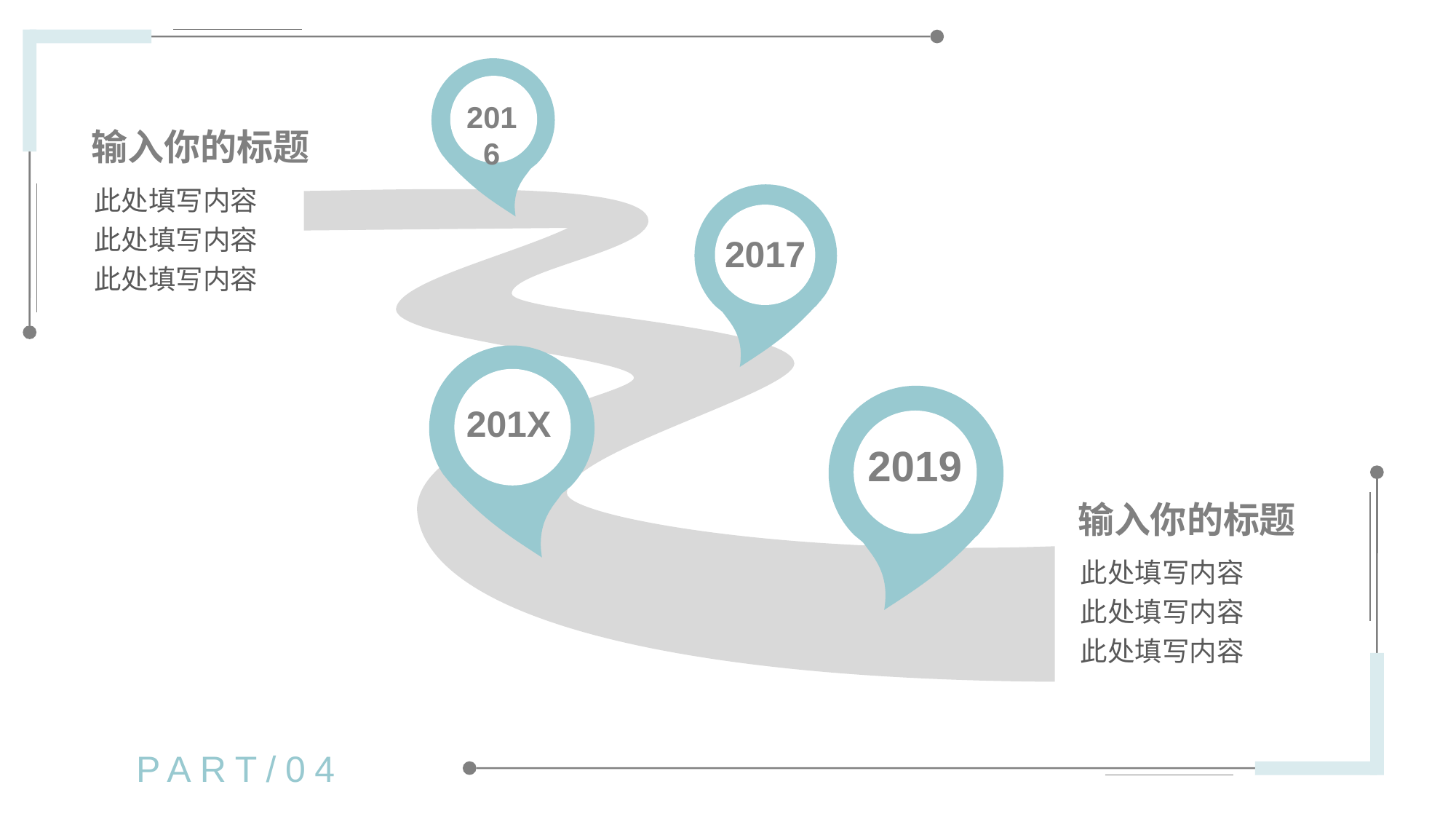

2016
输入你的标题

此处填写内容
此处填写内容
此处填写内容

2017

201X

2019

输入你的标题

此处填写内容
此处填写内容
此处填写内容
PART/04